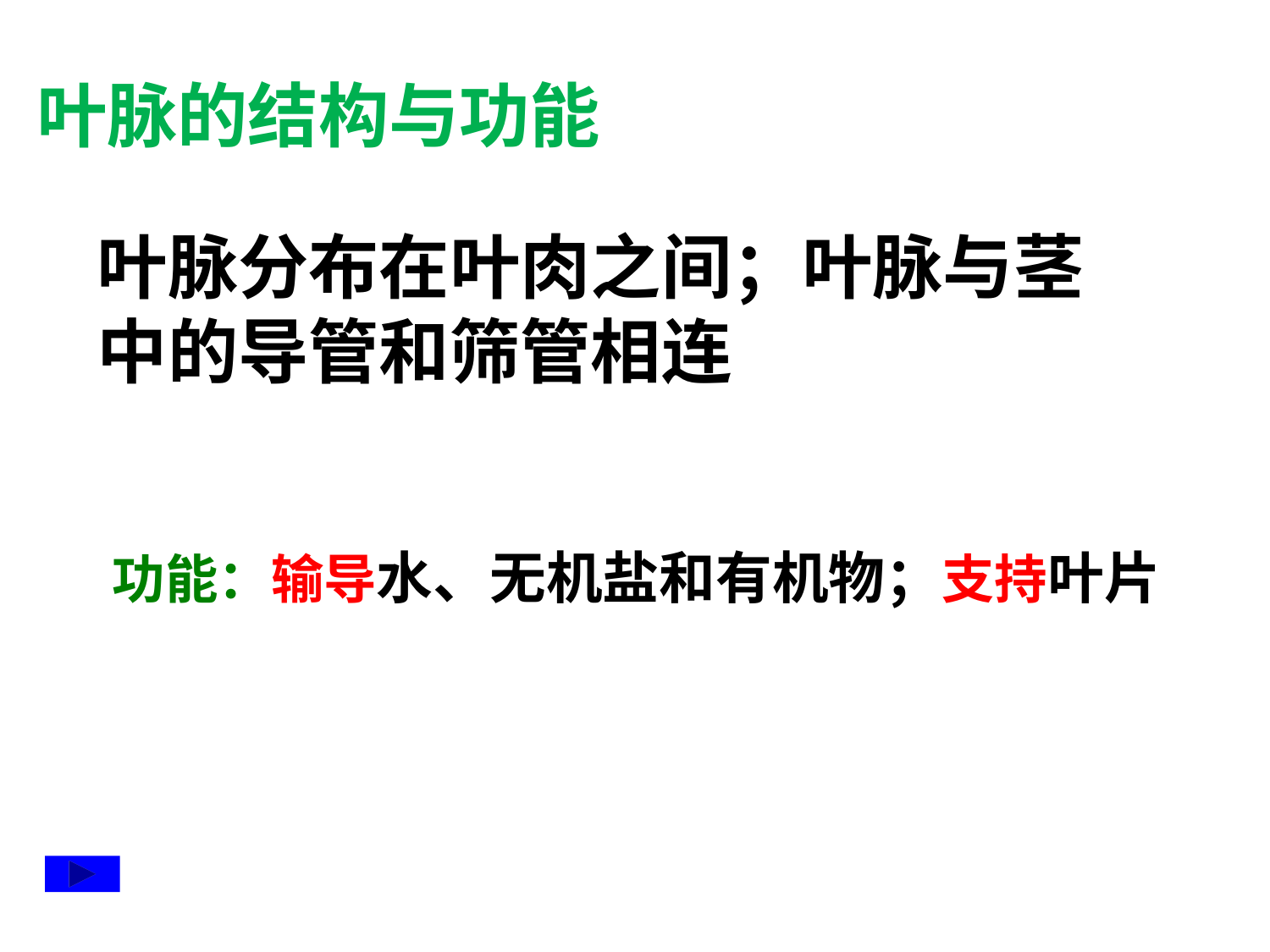

叶脉的结构与功能
叶脉分布在叶肉之间；叶脉与茎中的导管和筛管相连
功能：输导水、无机盐和有机物；支持叶片